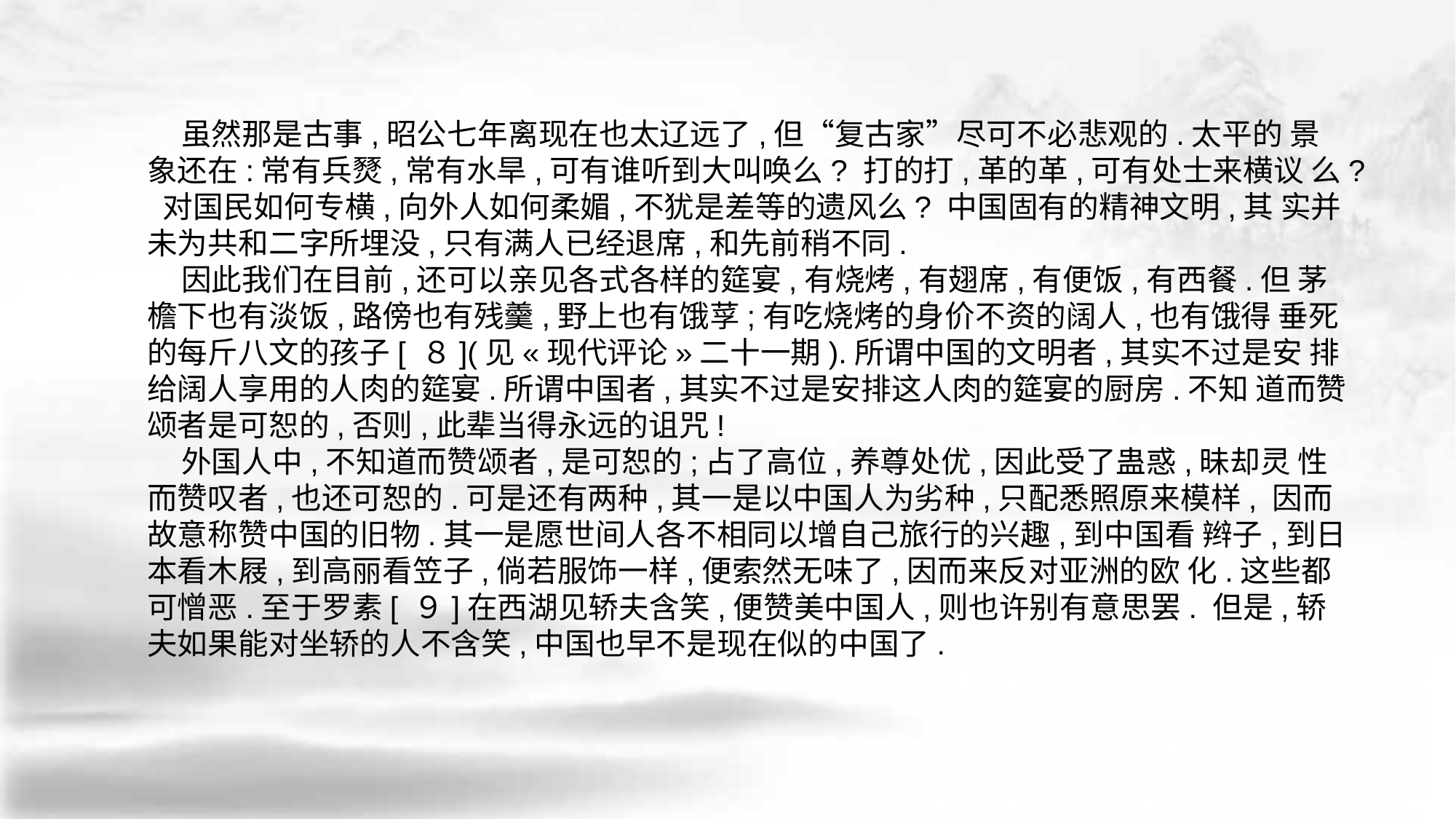

虽然那是古事,昭公七年离现在也太辽远了,但“复古家”尽可不必悲观的.太平的 景象还在:常有兵燹,常有水旱,可有谁听到大叫唤么? 打的打,革的革,可有处士来横议 么? 对国民如何专横,向外人如何柔媚,不犹是差等的遗风么? 中国固有的精神文明,其 实并未为共和二字所埋没,只有满人已经退席,和先前稍不同.
    因此我们在目前,还可以亲见各式各样的筵宴,有烧烤,有翅席,有便饭,有西餐.但 茅檐下也有淡饭,路傍也有残羹,野上也有饿莩;有吃烧烤的身价不资的阔人,也有饿得 垂死的每斤八文的孩子[ ８](见«现代评论»二十一期).所谓中国的文明者,其实不过是安 排给阔人享用的人肉的筵宴.所谓中国者,其实不过是安排这人肉的筵宴的厨房.不知 道而赞颂者是可恕的,否则,此辈当得永远的诅咒!
    外国人中,不知道而赞颂者,是可恕的;占了高位,养尊处优,因此受了蛊惑,昧却灵 性而赞叹者,也还可恕的.可是还有两种,其一是以中国人为劣种,只配悉照原来模样, 因而故意称赞中国的旧物.其一是愿世间人各不相同以增自己旅行的兴趣,到中国看 辫子,到日本看木屐,到高丽看笠子,倘若服饰一样,便索然无味了,因而来反对亚洲的欧 化.这些都可憎恶.至于罗素[ ９]在西湖见轿夫含笑,便赞美中国人,则也许别有意思罢. 但是,轿夫如果能对坐轿的人不含笑,中国也早不是现在似的中国了.